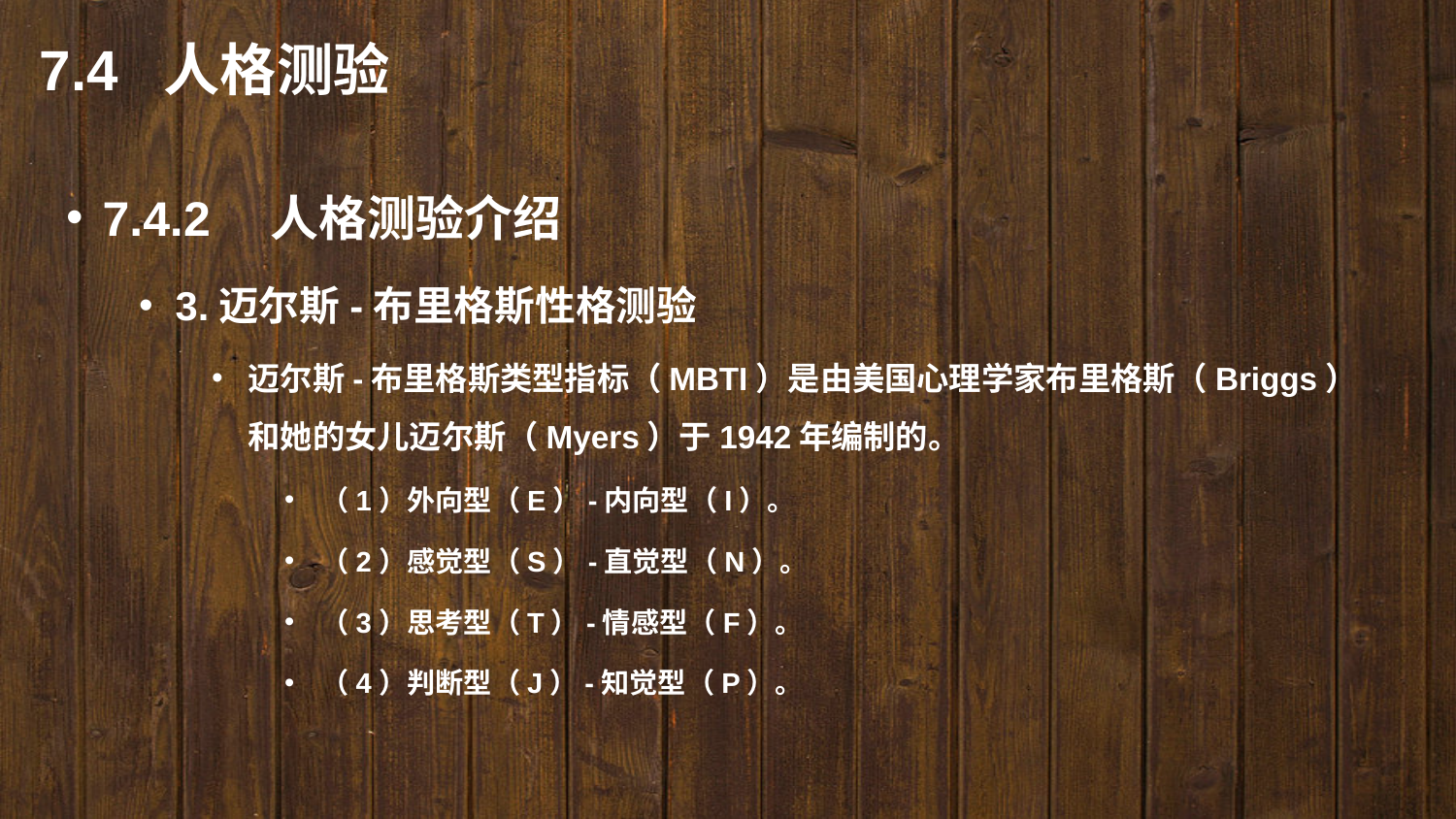

7.4  人格测验
7.4.2　人格测验介绍
3.迈尔斯-布里格斯性格测验
迈尔斯-布里格斯类型指标（MBTI）是由美国心理学家布里格斯（Briggs）和她的女儿迈尔斯（Myers）于1942年编制的。
（1）外向型（E）-内向型（I）。
（2）感觉型（S）-直觉型（N）。
（3）思考型（T）-情感型（F）。
（4）判断型（J）-知觉型（P）。